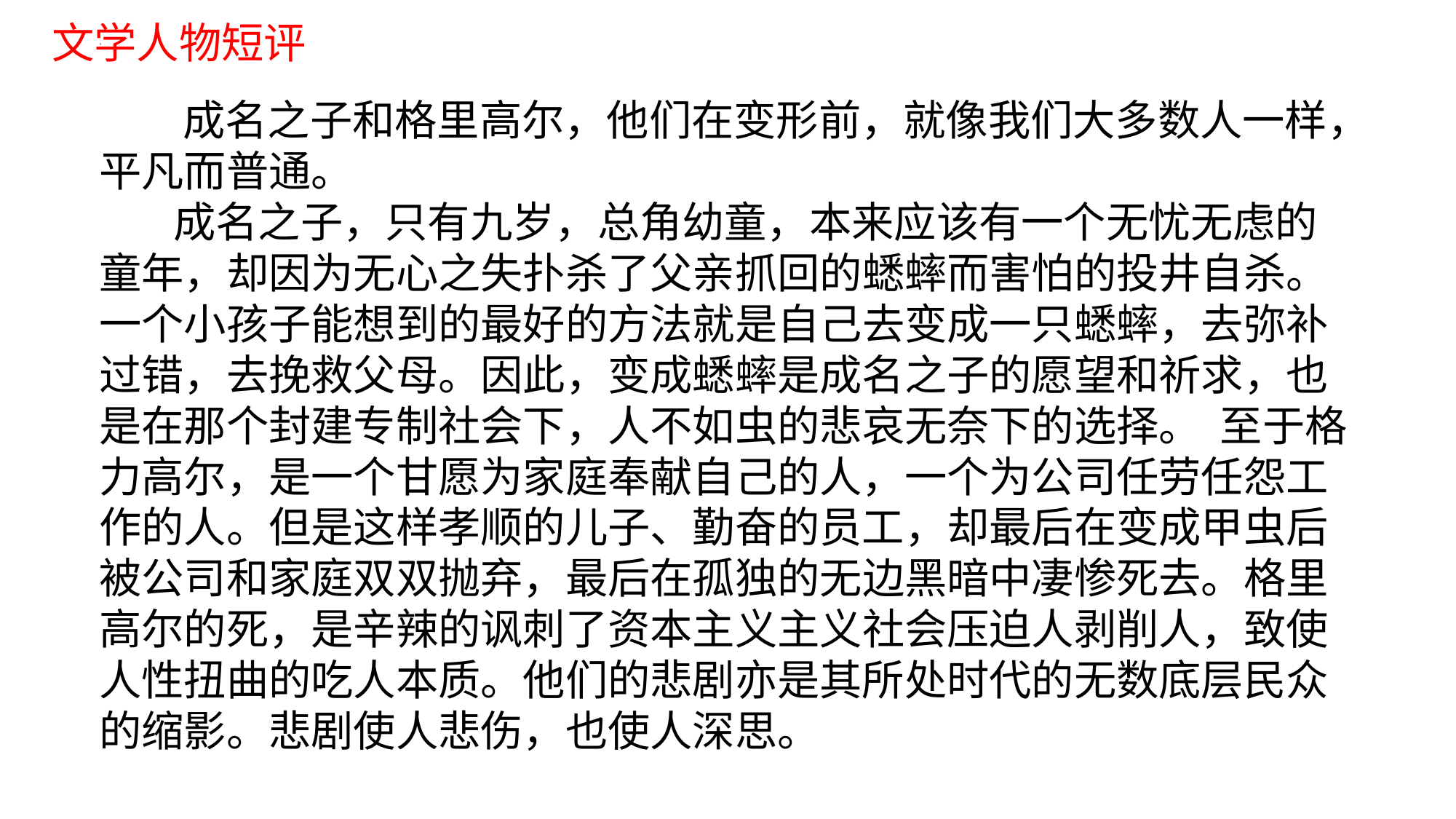

文学人物短评
  成名之子和格里高尔，他们在变形前，就像我们大多数人一样，平凡而普通。
 成名之子，只有九岁，总角幼童，本来应该有一个无忧无虑的童年，却因为无心之失扑杀了父亲抓回的蟋蟀而害怕的投井自杀。一个小孩子能想到的最好的方法就是自己去变成一只蟋蟀，去弥补过错，去挽救父母。因此，变成蟋蟀是成名之子的愿望和祈求，也是在那个封建专制社会下，人不如虫的悲哀无奈下的选择。  至于格力高尔，是一个甘愿为家庭奉献自己的人，一个为公司任劳任怨工作的人。但是这样孝顺的儿子、勤奋的员工，却最后在变成甲虫后被公司和家庭双双抛弃，最后在孤独的无边黑暗中凄惨死去。格里高尔的死，是辛辣的讽刺了资本主义主义社会压迫人剥削人，致使人性扭曲的吃人本质。他们的悲剧亦是其所处时代的无数底层民众的缩影。悲剧使人悲伤，也使人深思。